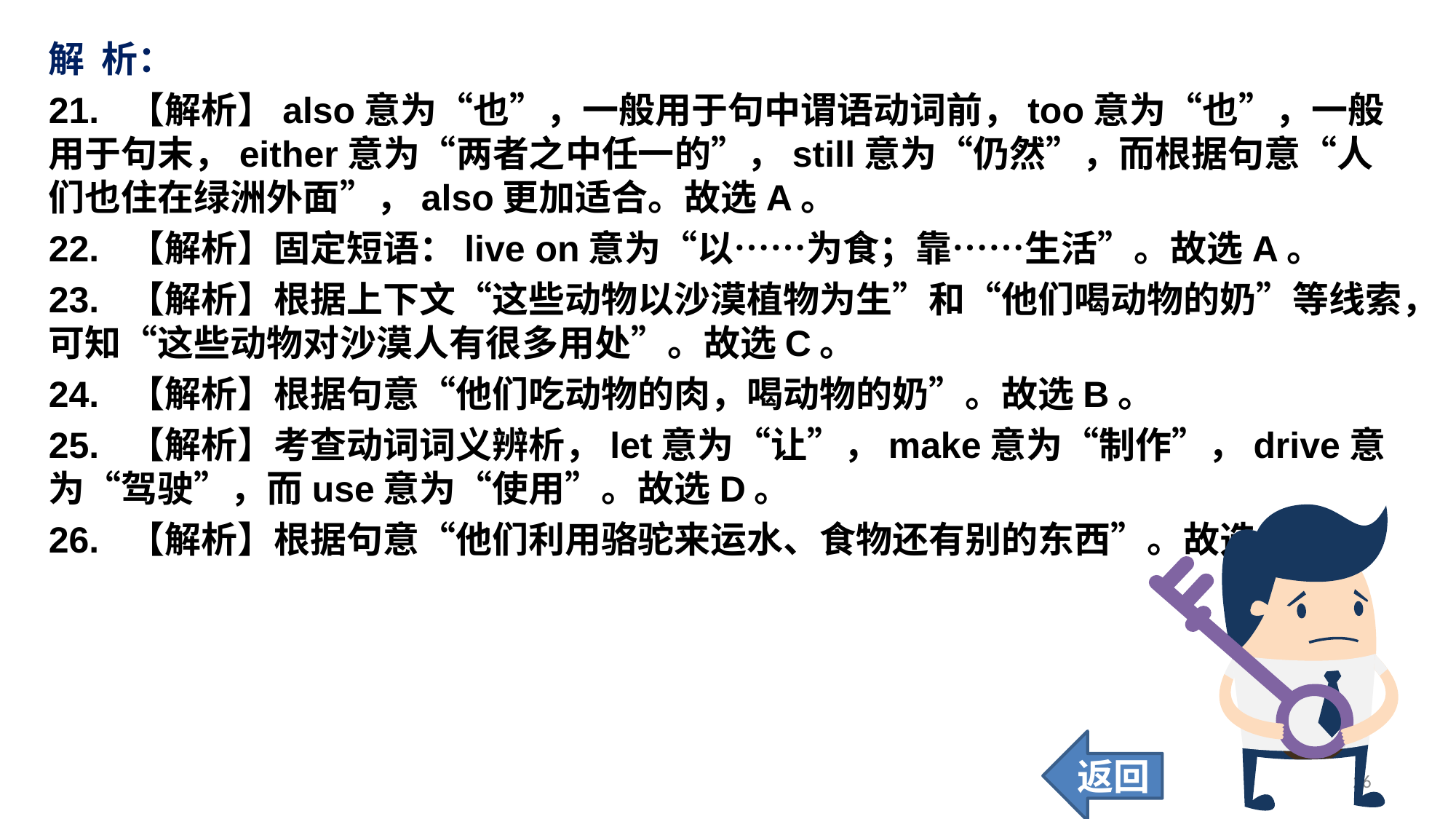

解  析：
21.  【解析】also意为“也”，一般用于句中谓语动词前，too意为“也”，一般用于句末，either意为“两者之中任一的”，still意为“仍然”，而根据句意“人们也住在绿洲外面”，also更加适合。故选A。
22.  【解析】固定短语：live on意为“以……为食；靠……生活”。故选A。
23.  【解析】根据上下文“这些动物以沙漠植物为生”和“他们喝动物的奶”等线索，可知“这些动物对沙漠人有很多用处”。故选C。
24.  【解析】根据句意“他们吃动物的肉，喝动物的奶”。故选B。
25.  【解析】考查动词词义辨析，let意为“让”，make意为“制作”，drive意为“驾驶”，而use意为“使用”。故选D。
26.  【解析】根据句意“他们利用骆驼来运水、食物还有别的东西”。故选D。

返回
26